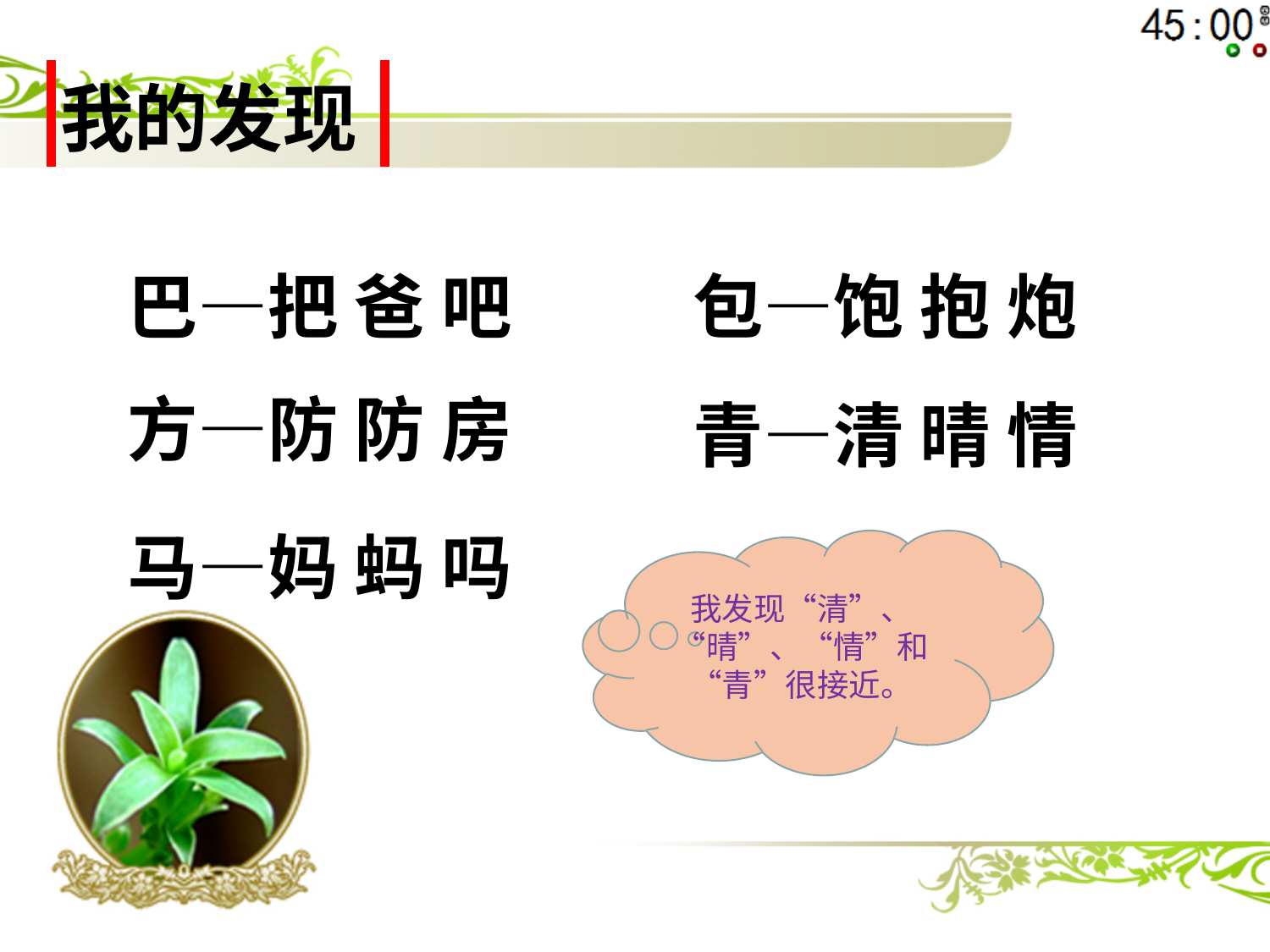

| 我的发现 |
| --- |
巴—把 爸 吧
包—饱 抱 炮
方—防 防 房
青—清 晴 情
马—妈 蚂 吗
我发现“清”、“晴”、“情”和“青”很接近。